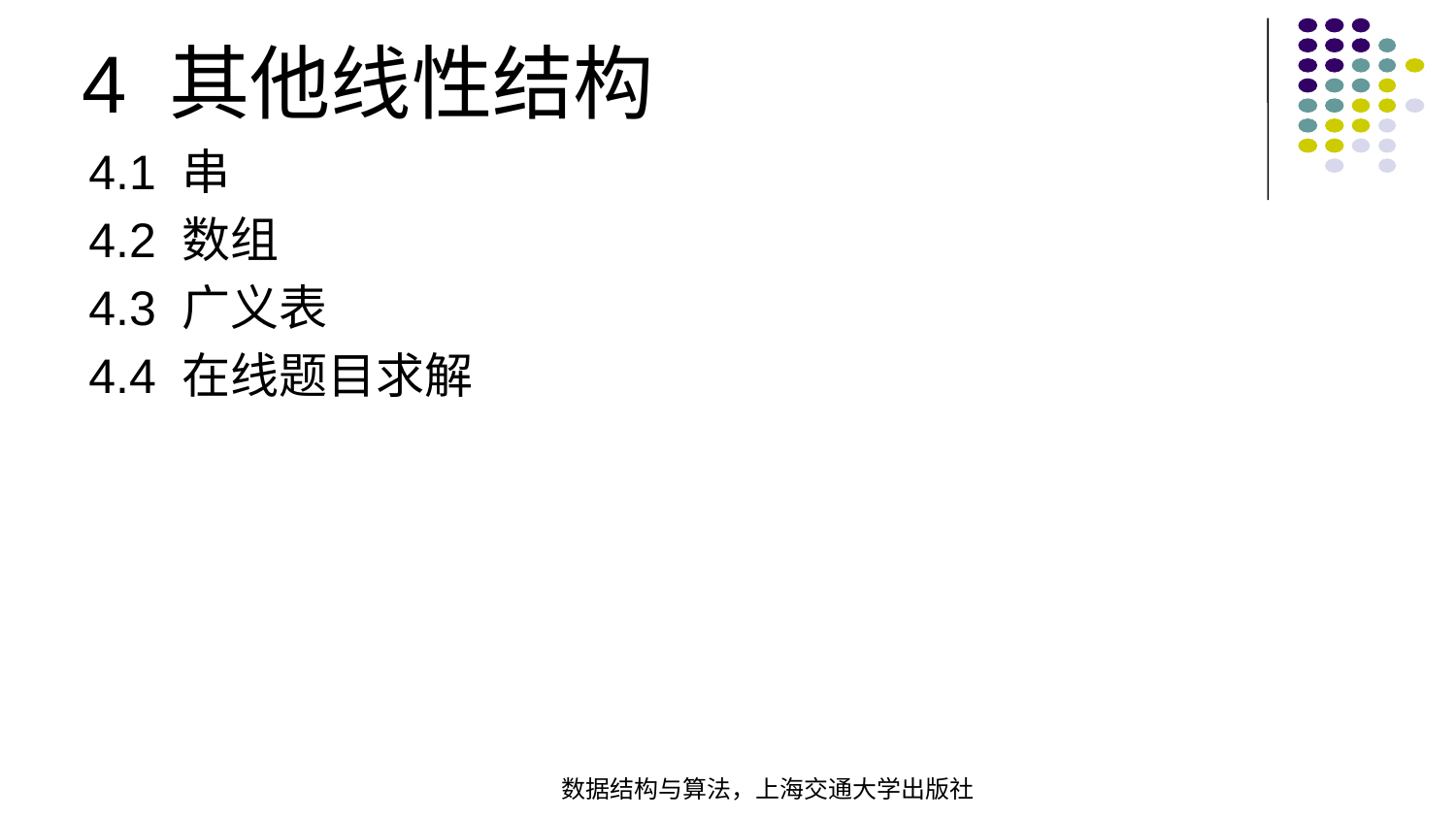

4 其他线性结构
4.1 串
4.2 数组
4.3 广义表
4.4 在线题目求解